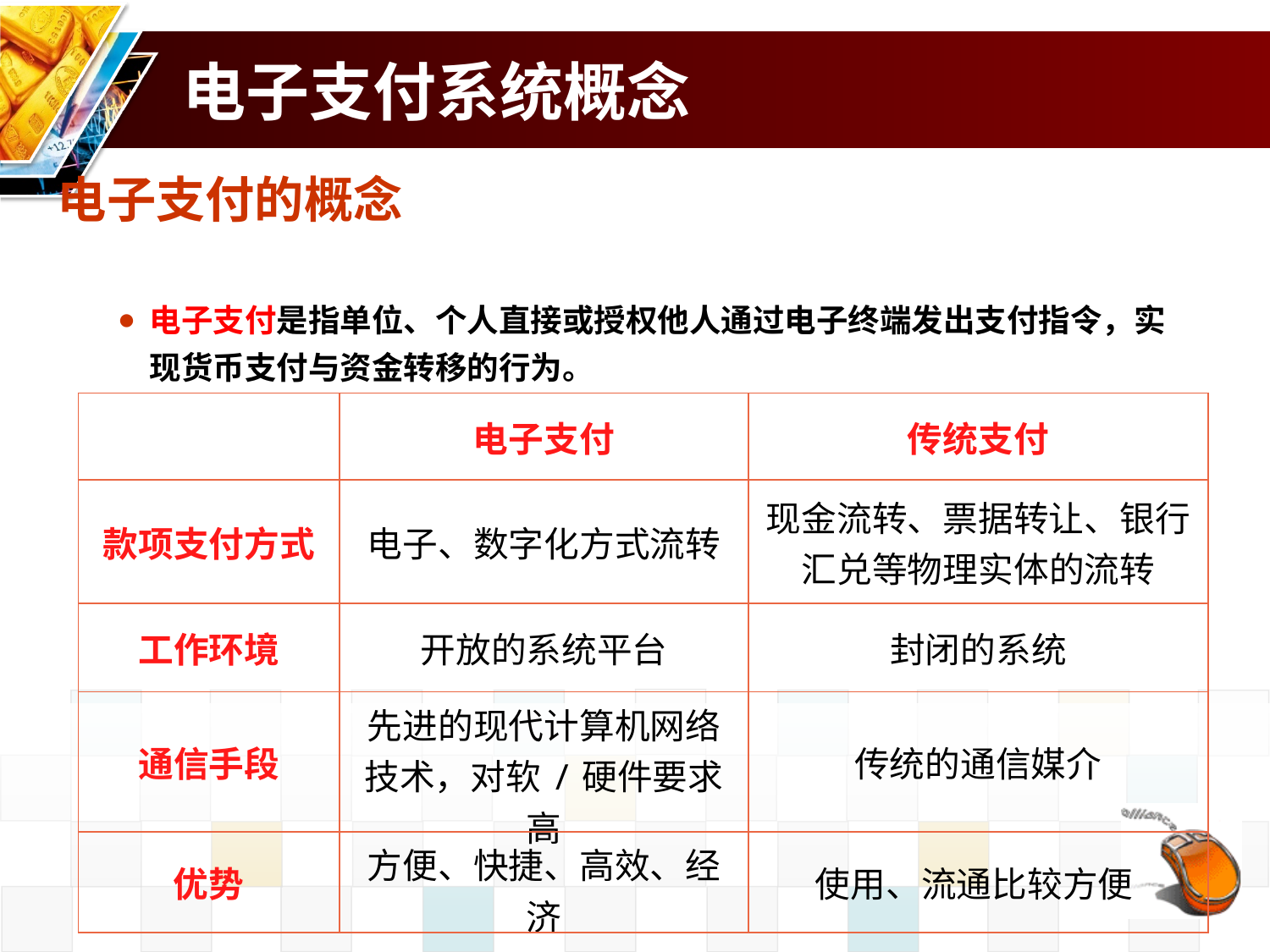

# 电子支付系统概念
电子支付的概念
电子支付是指单位、个人直接或授权他人通过电子终端发出支付指令，实现货币支付与资金转移的行为。
|  | 电子支付 | 传统支付 |
| --- | --- | --- |
| 款项支付方式 | 电子、数字化方式流转 | 现金流转、票据转让、银行汇兑等物理实体的流转 |
| 工作环境 | 开放的系统平台 | 封闭的系统 |
| 通信手段 | 先进的现代计算机网络技术，对软/硬件要求高 | 传统的通信媒介 |
| 优势 | 方便、快捷、高效、经济 | 使用、流通比较方便 |